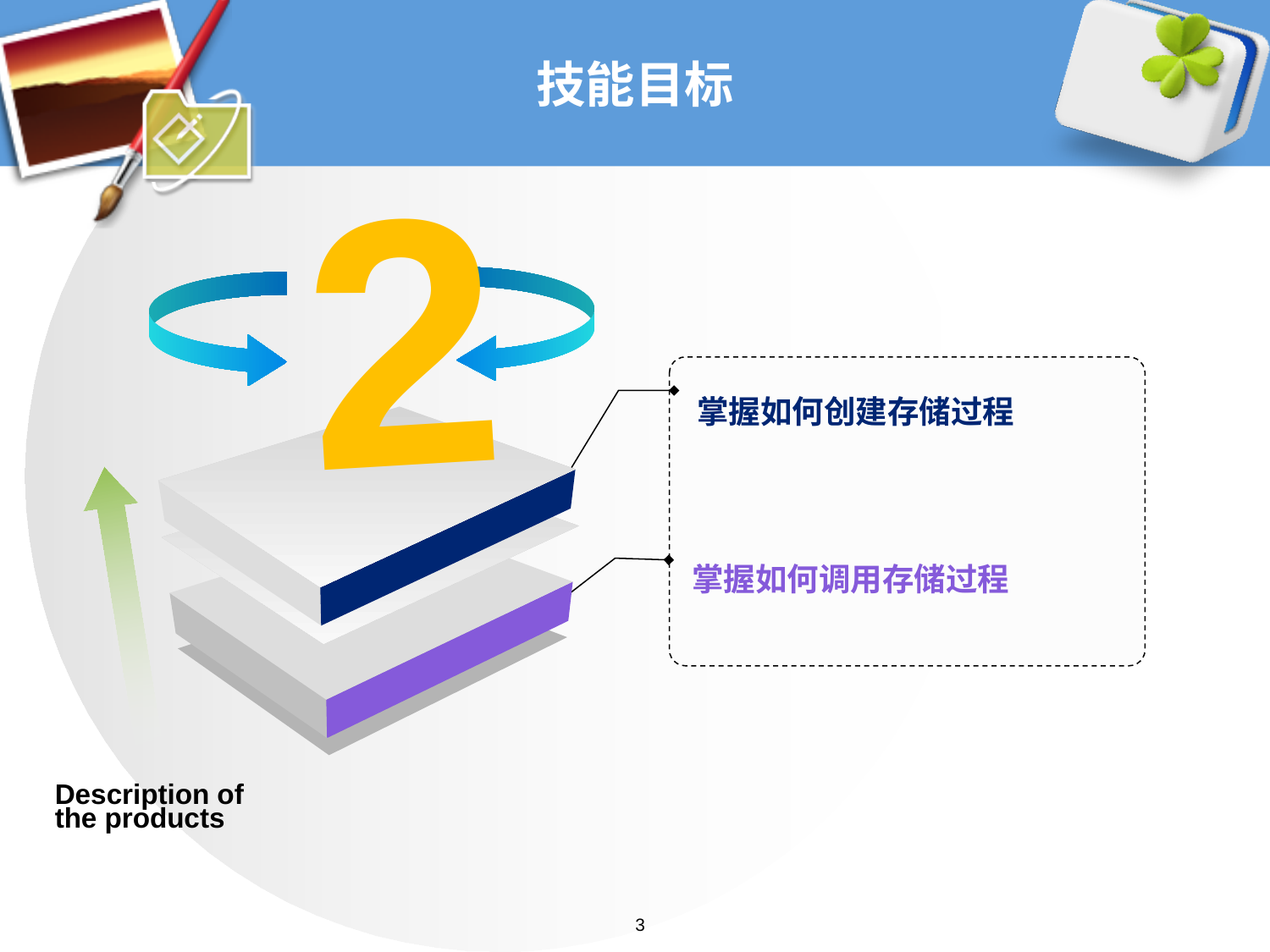

# 技能目标
2

掌握如何创建存储过程

掌握如何调用存储过程
Description of the products
3